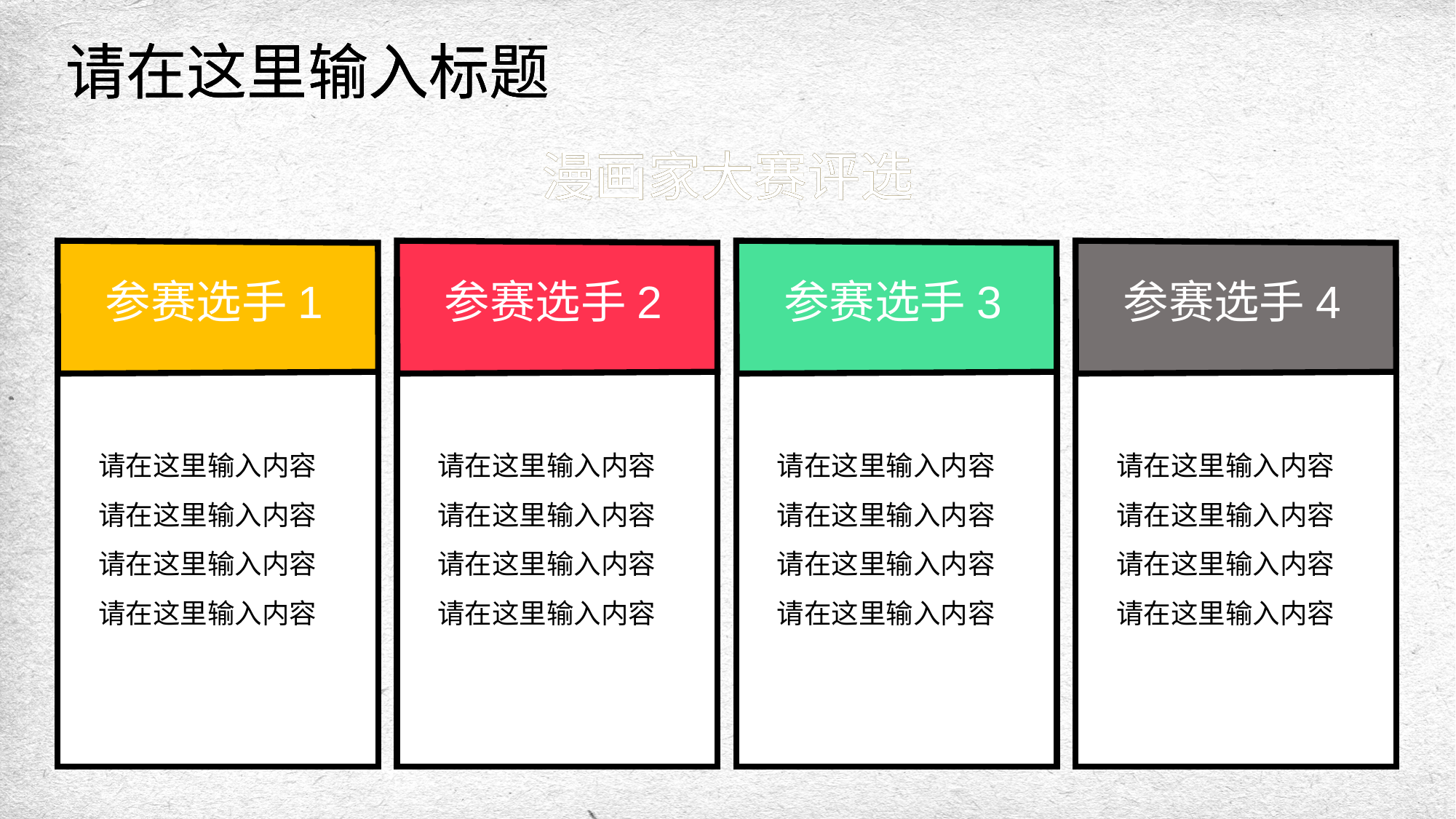

请在这里输入标题
请在这里输入标题
请在这里输入标题
漫画家大赛评选
漫画家大赛评选
漫画家大赛评选

参赛选手1

请在这里输入内容
请在这里输入内容
请在这里输入内容
请在这里输入内容

参赛选手2

请在这里输入内容
请在这里输入内容
请在这里输入内容
请在这里输入内容

参赛选手3

请在这里输入内容
请在这里输入内容
请在这里输入内容
请在这里输入内容

参赛选手4

请在这里输入内容
请在这里输入内容
请在这里输入内容
请在这里输入内容